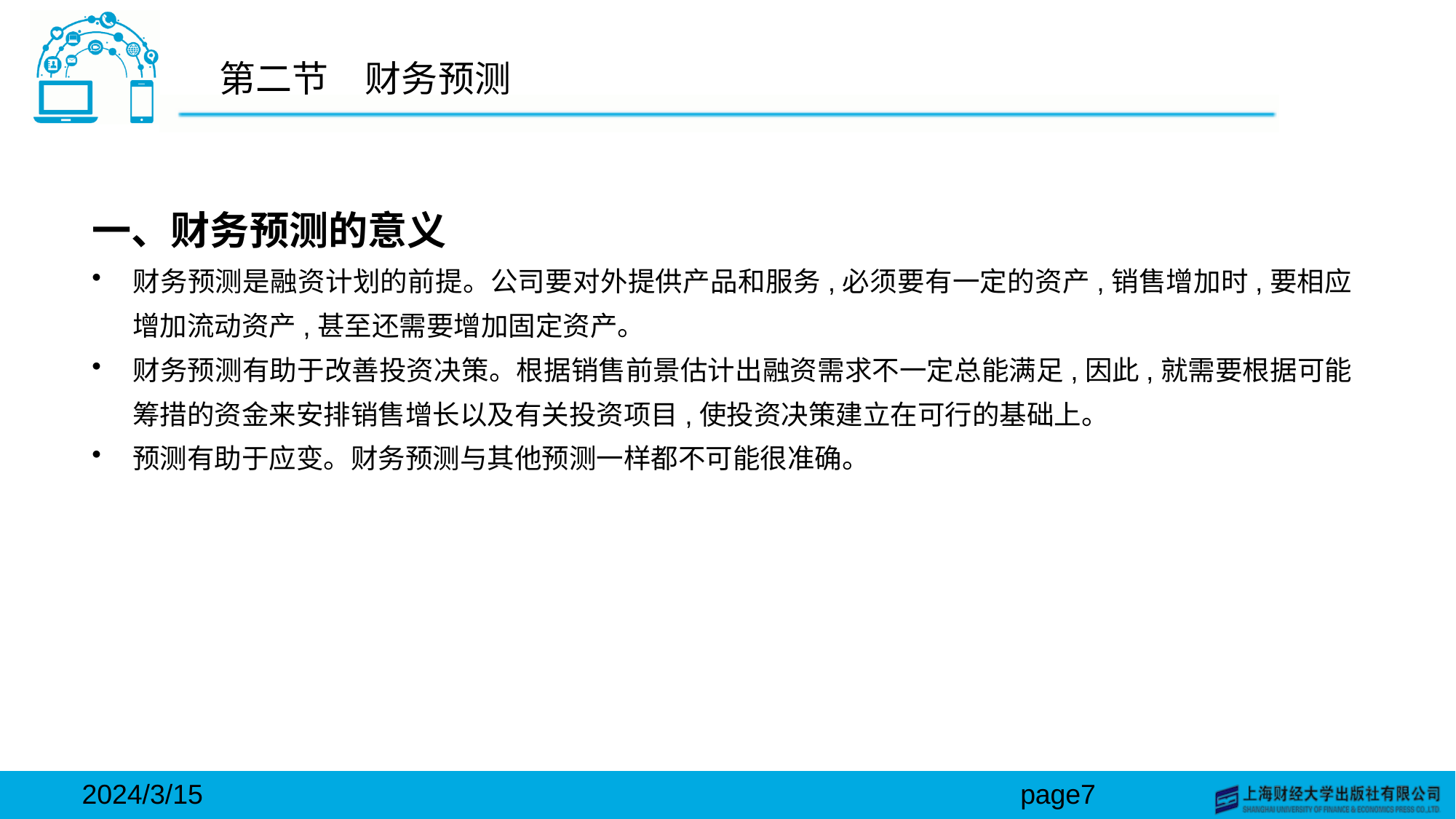

# 第二节　财务预测
一、财务预测的意义
财务预测是融资计划的前提。公司要对外提供产品和服务,必须要有一定的资产,销售增加时,要相应增加流动资产,甚至还需要增加固定资产。
财务预测有助于改善投资决策。根据销售前景估计出融资需求不一定总能满足,因此,就需要根据可能筹措的资金来安排销售增长以及有关投资项目,使投资决策建立在可行的基础上。
预测有助于应变。财务预测与其他预测一样都不可能很准确。

2024/3/15
page7